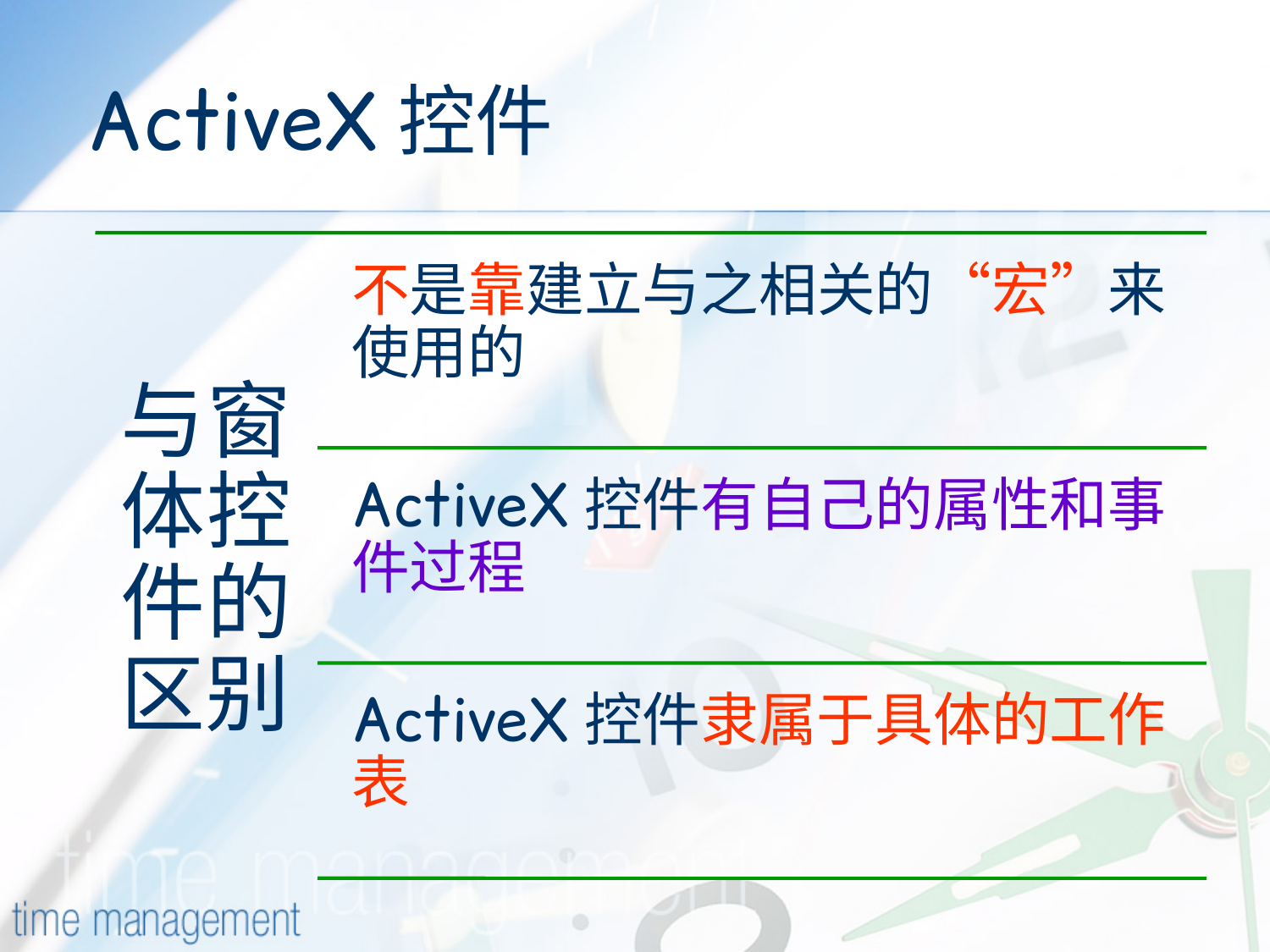

# ActiveX控件
与窗体控件的区别
不是靠建立与之相关的“宏”来使用的
ActiveX控件有自己的属性和事件过程
ActiveX控件隶属于具体的工作表